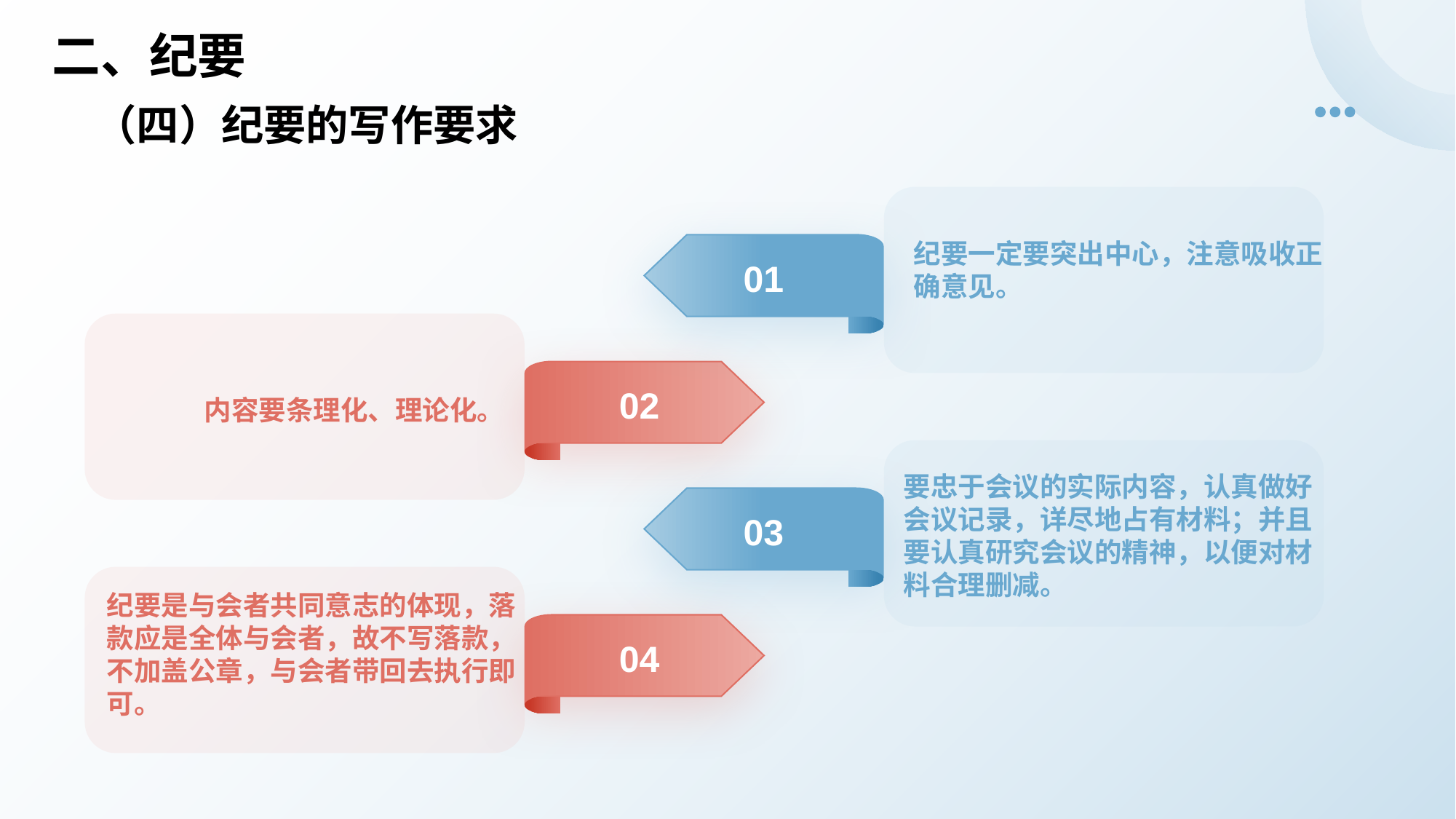

# 二、纪要
（四）纪要的写作要求

01
纪要一定要突出中心，注意吸收正确意见。

02
内容要条理化、理论化。

03
要忠于会议的实际内容，认真做好会议记录，详尽地占有材料；并且要认真研究会议的精神，以便对材料合理删减。

纪要是与会者共同意志的体现，落款应是全体与会者，故不写落款，不加盖公章，与会者带回去执行即可。
04